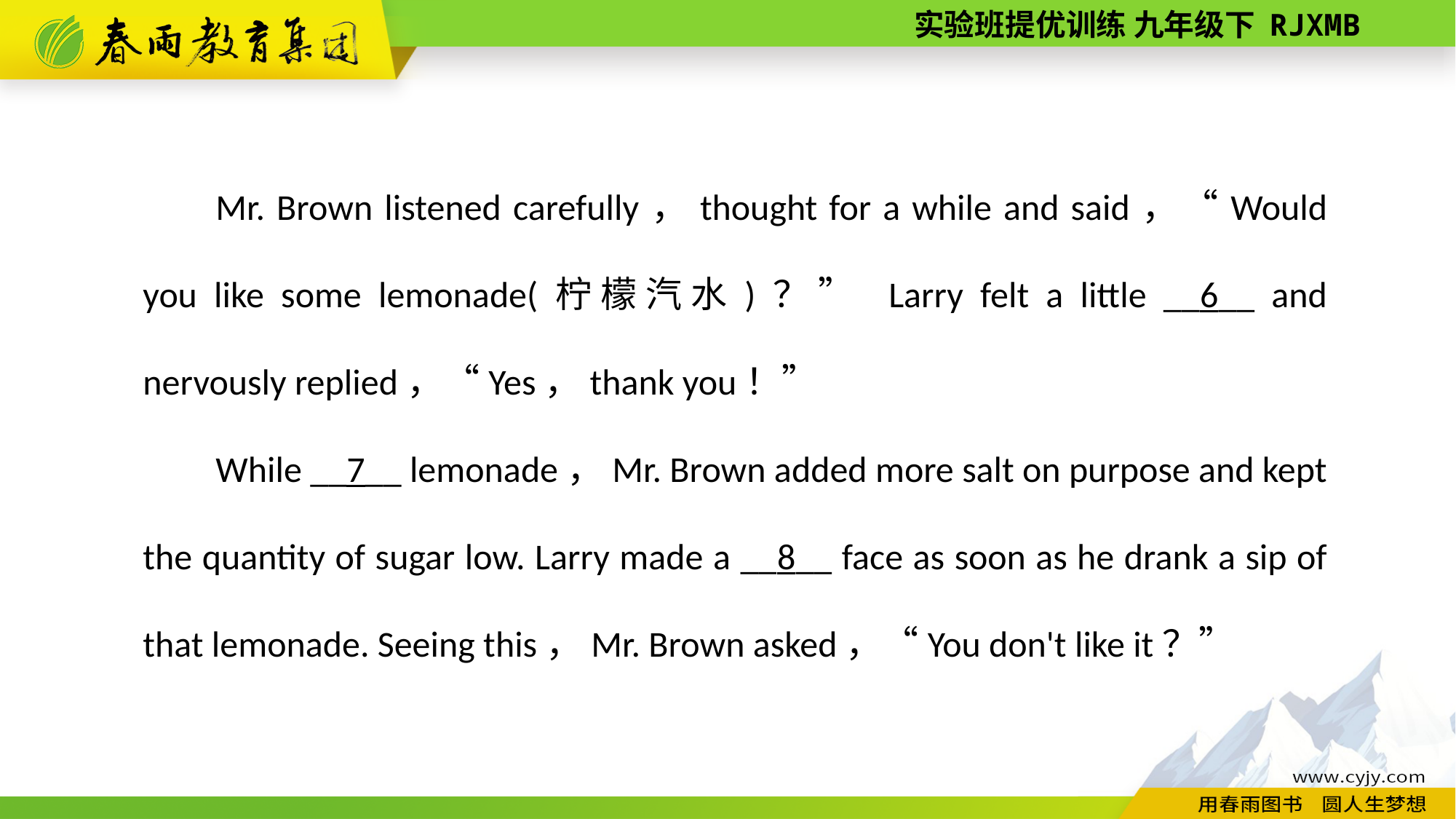

Mr. Brown listened carefully，thought for a while and said，“Would you like some lemonade(柠檬汽水)？” Larry felt a little __6__ and nervously replied，“Yes，thank you！”
While __7__ lemonade，Mr. Brown added more salt on purpose and kept the quantity of sugar low. Larry made a __8__ face as soon as he drank a sip of that lemonade. Seeing this，Mr. Brown asked，“You don't like it？”